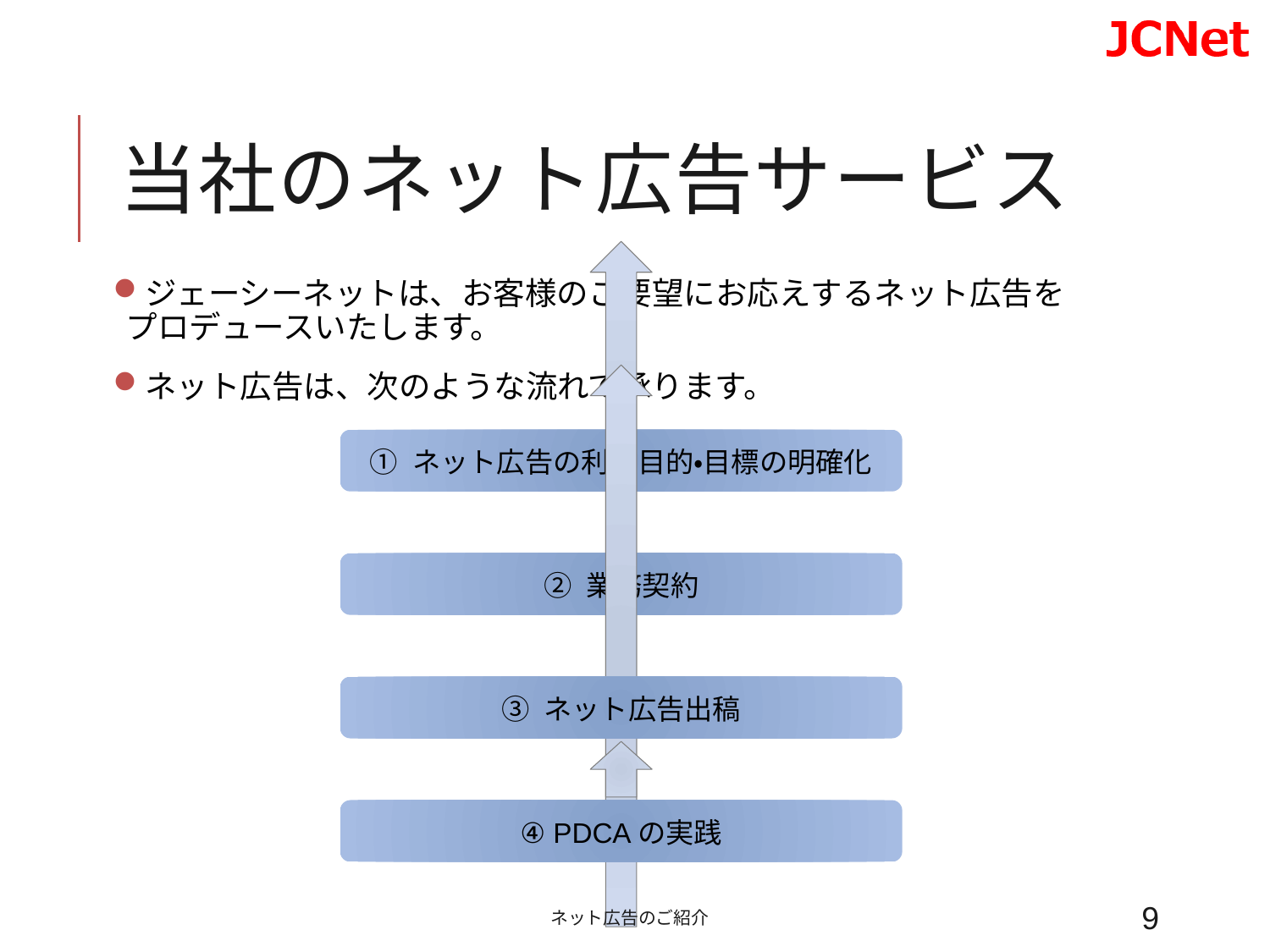

# 当社のネット広告サービス
ジェーシーネットは、お客様のご要望にお応えするネット広告をプロデュースいたします。
ネット広告は、次のような流れで承ります。
① ネット広告の利用目的・目標の明確化
② 業務契約
④ PDCAの実践
③ ネット広告出稿
ネット広告のご紹介
9